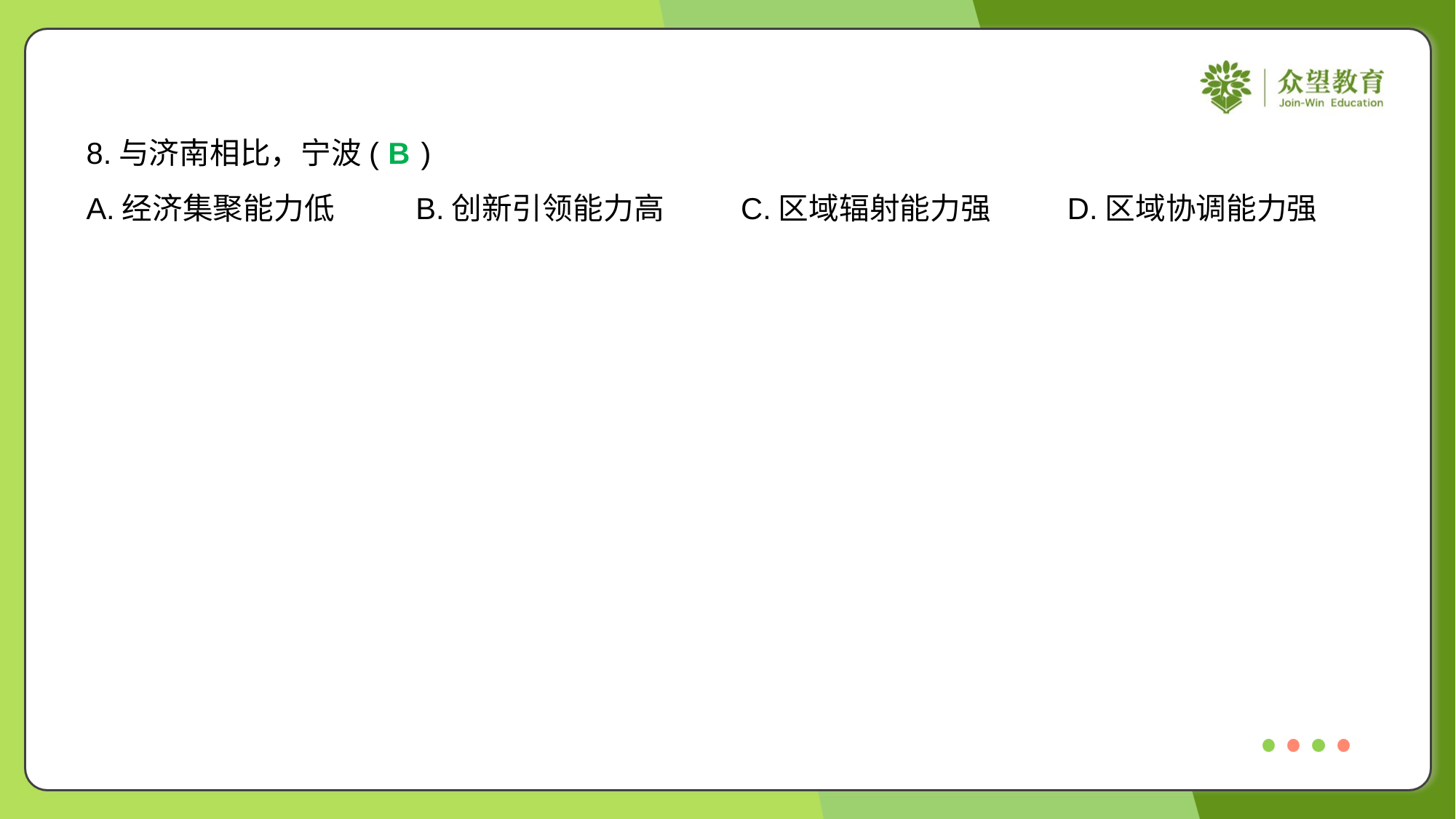

8.与济南相比，宁波(     )
B
A.经济集聚能力低	B.创新引领能力高	C.区域辐射能力强	D.区域协调能力强